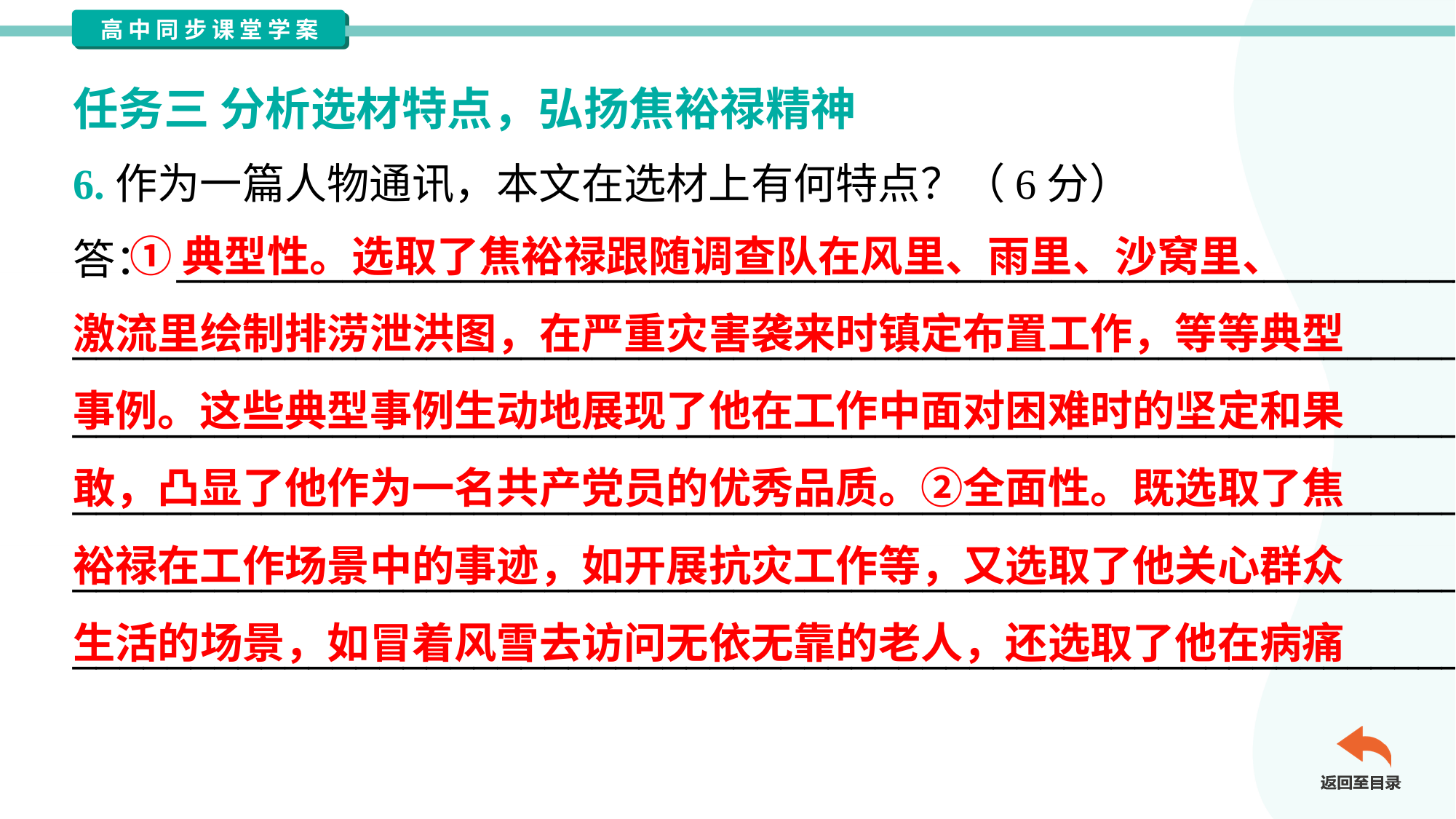

任务三 分析选材特点，弘扬焦裕禄精神
6.作为一篇人物通讯，本文在选材上有何特点？（6分）
      ①典型性。选取了焦裕禄跟随调查队在风里、雨里、沙窝里、
激流里绘制排涝泄洪图，在严重灾害袭来时镇定布置工作，等等典型
事例。这些典型事例生动地展现了他在工作中面对困难时的坚定和果
敢，凸显了他作为一名共产党员的优秀品质。②全面性。既选取了焦
裕禄在工作场景中的事迹，如开展抗灾工作等，又选取了他关心群众
生活的场景，如冒着风雪去访问无依无靠的老人，还选取了他在病痛

答： ________________________________________________________
_____________________________________________________________
_____________________________________________________________
_____________________________________________________________
_____________________________________________________________
_____________________________________________________________